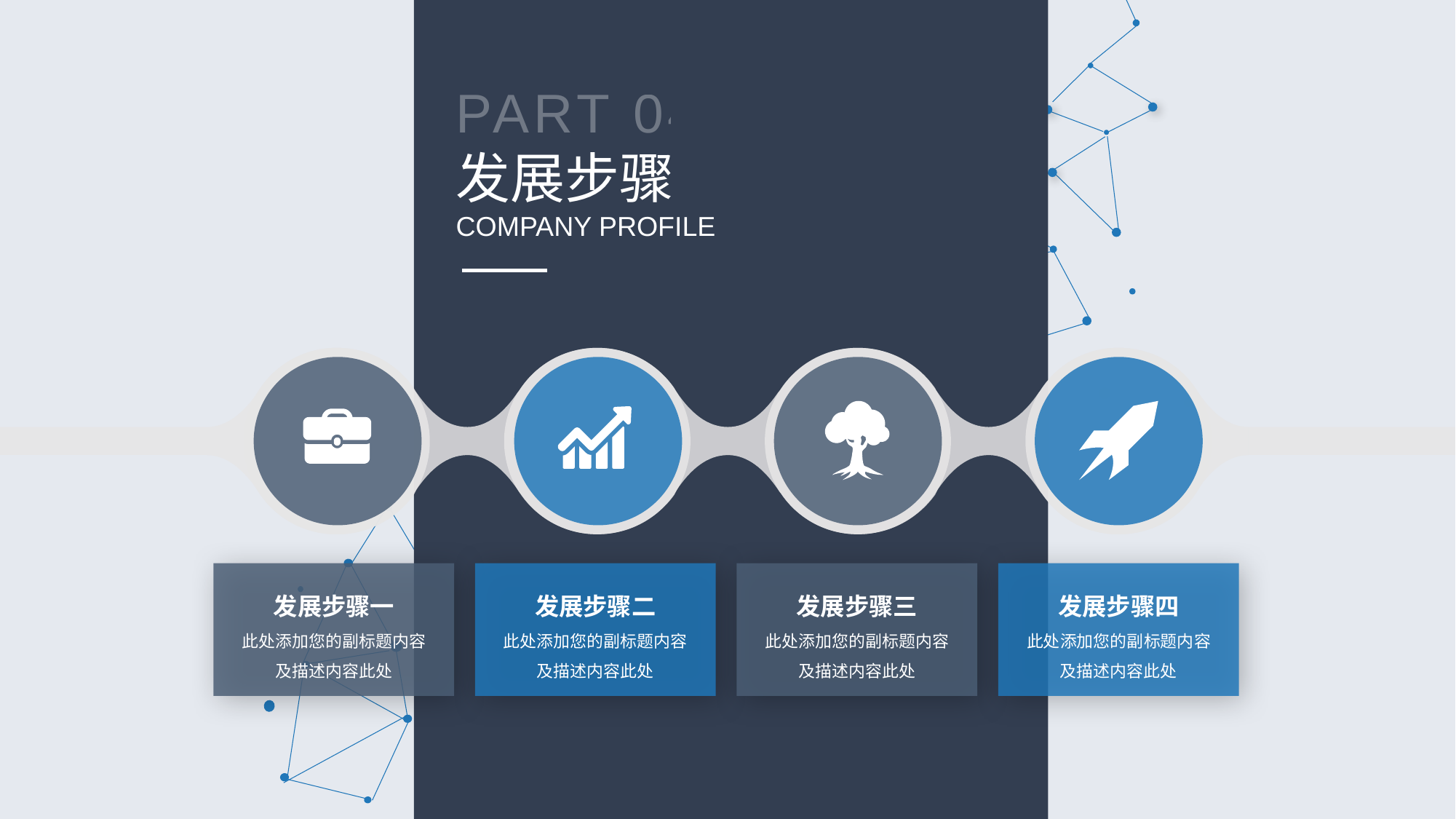

PART 04
发展步骤
COMPANY PROFILE

发展步骤一
此处添加您的副标题内容及描述内容此处

发展步骤二
此处添加您的副标题内容及描述内容此处

发展步骤三
此处添加您的副标题内容及描述内容此处

发展步骤四
此处添加您的副标题内容及描述内容此处